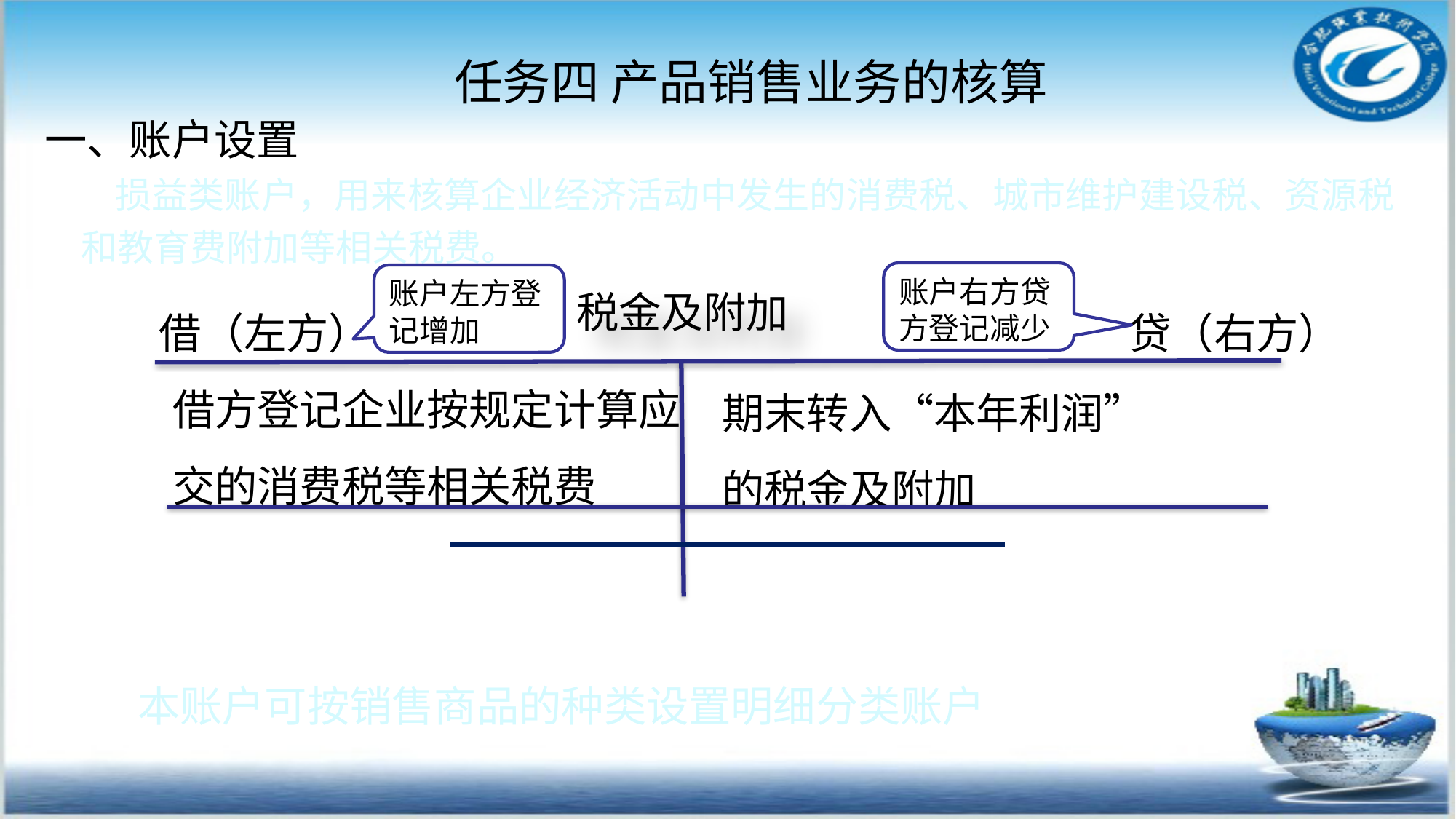

任务四 产品销售业务的核算
#
一、账户设置
   损益类账户，用来核算企业经济活动中发生的消费税、城市维护建设税、资源税和教育费附加等相关税费。
账户右方贷方登记减少
账户左方登记增加
税金及附加
借（左方）
贷（右方）
借方登记企业按规定计算应交的消费税等相关税费
期末转入“本年利润”的税金及附加
本账户可按销售商品的种类设置明细分类账户